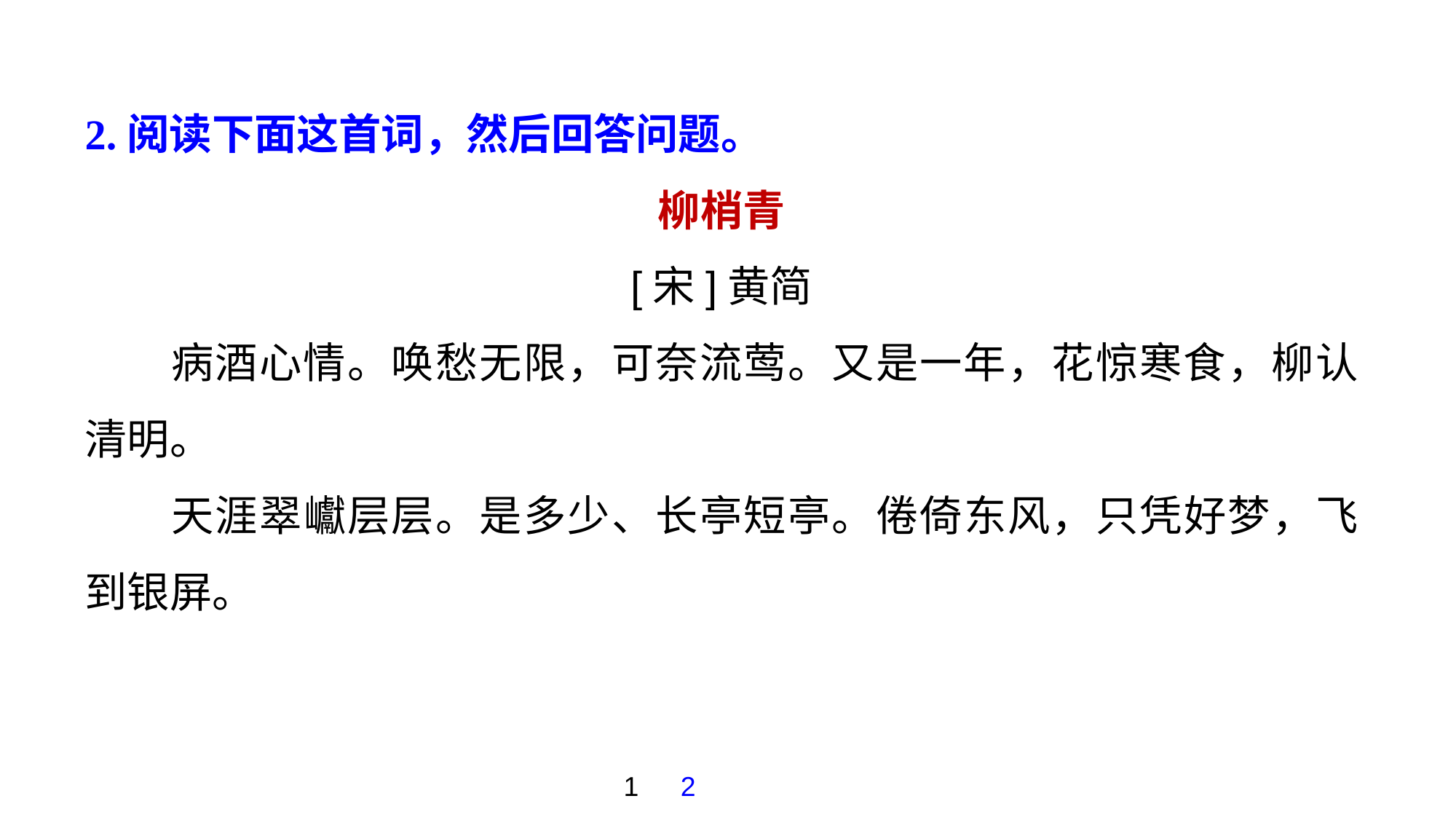

2.阅读下面这首词，然后回答问题。
柳梢青
[宋]黄简
病酒心情。唤愁无限，可奈流莺。又是一年，花惊寒食，柳认清明。
天涯翠巘层层。是多少、长亭短亭。倦倚东风，只凭好梦，飞到银屏。
1
2